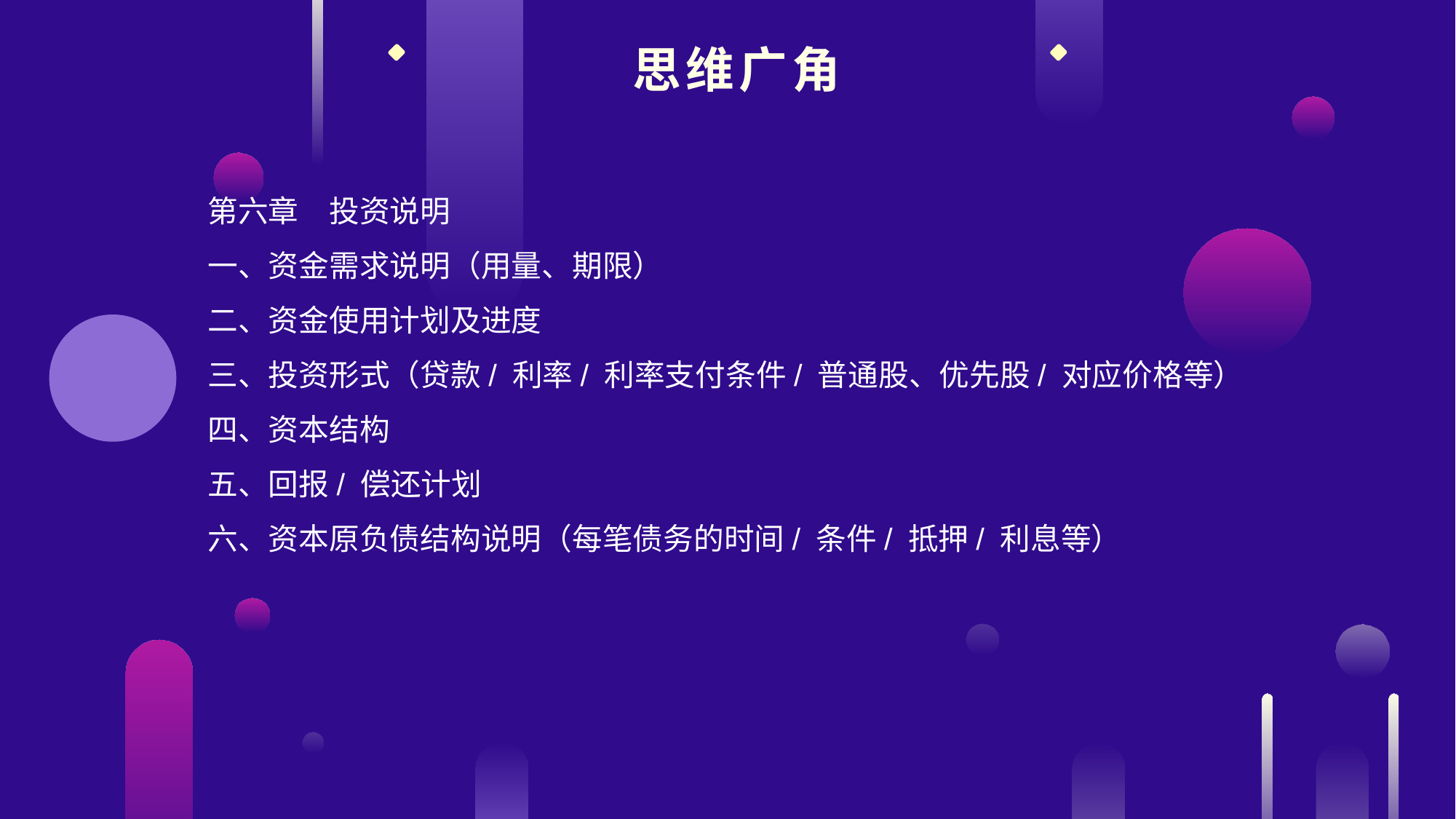

思维广角

第六章　投资说明
一、资金需求说明（用量、期限）
二、资金使用计划及进度
三、投资形式（贷款/ 利率/ 利率支付条件/ 普通股、优先股/ 对应价格等）
四、资本结构
五、回报/ 偿还计划
六、资本原负债结构说明（每笔债务的时间/ 条件/ 抵押/ 利息等）